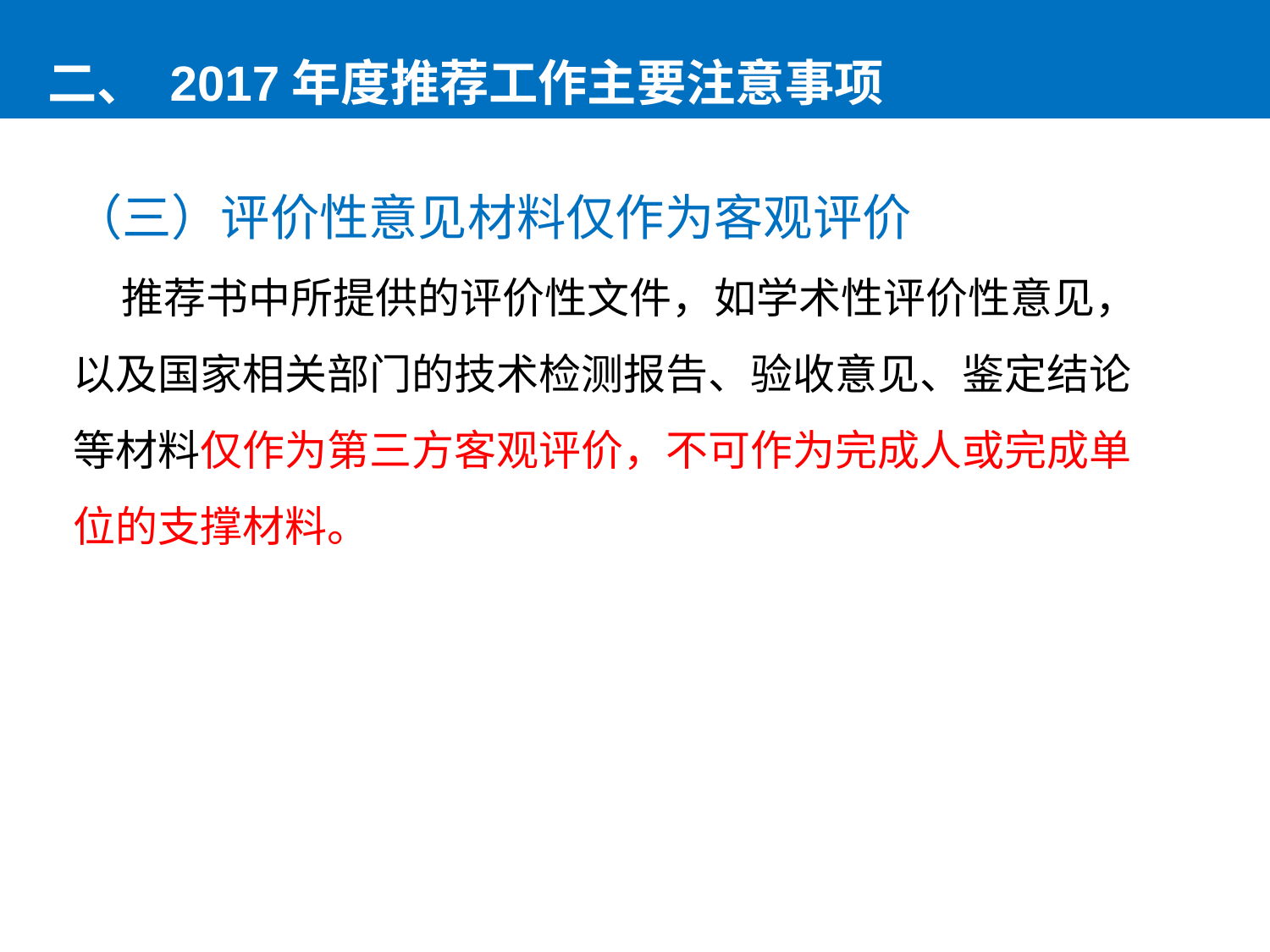

二、 2017年度推荐工作主要注意事项

（三）评价性意见材料仅作为客观评价
    推荐书中所提供的评价性文件，如学术性评价性意见，以及国家相关部门的技术检测报告、验收意见、鉴定结论等材料仅作为第三方客观评价，不可作为完成人或完成单位的支撑材料。